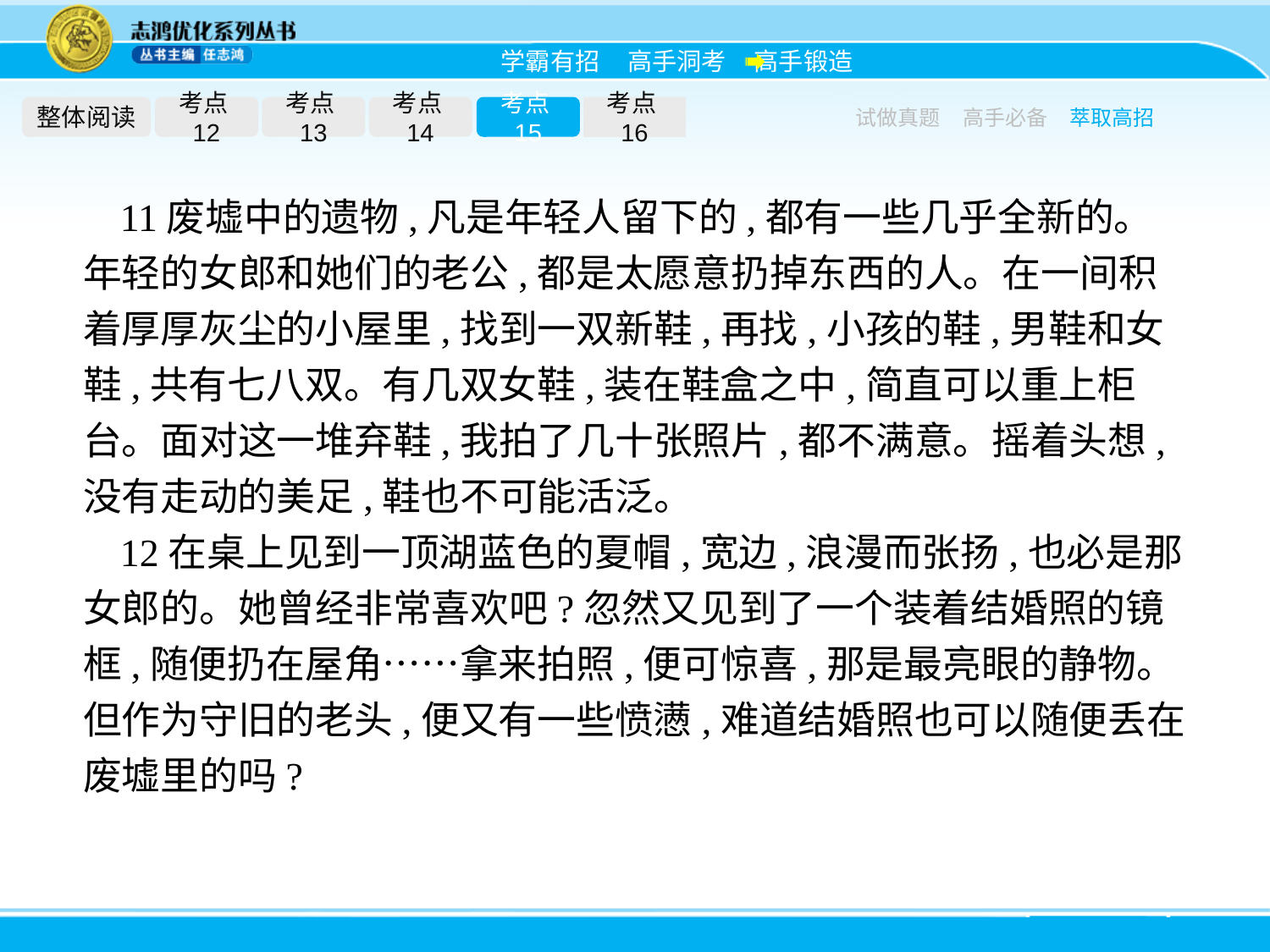

整体阅读
考点12
考点13
考点14
考点15
考点16
试做真题
高手必备
萃取高招
11废墟中的遗物,凡是年轻人留下的,都有一些几乎全新的。年轻的女郎和她们的老公,都是太愿意扔掉东西的人。在一间积着厚厚灰尘的小屋里,找到一双新鞋,再找,小孩的鞋,男鞋和女鞋,共有七八双。有几双女鞋,装在鞋盒之中,简直可以重上柜台。面对这一堆弃鞋,我拍了几十张照片,都不满意。摇着头想,没有走动的美足,鞋也不可能活泛。
12在桌上见到一顶湖蓝色的夏帽,宽边,浪漫而张扬,也必是那女郎的。她曾经非常喜欢吧?忽然又见到了一个装着结婚照的镜框,随便扔在屋角……拿来拍照,便可惊喜,那是最亮眼的静物。但作为守旧的老头,便又有一些愤懑,难道结婚照也可以随便丢在废墟里的吗?